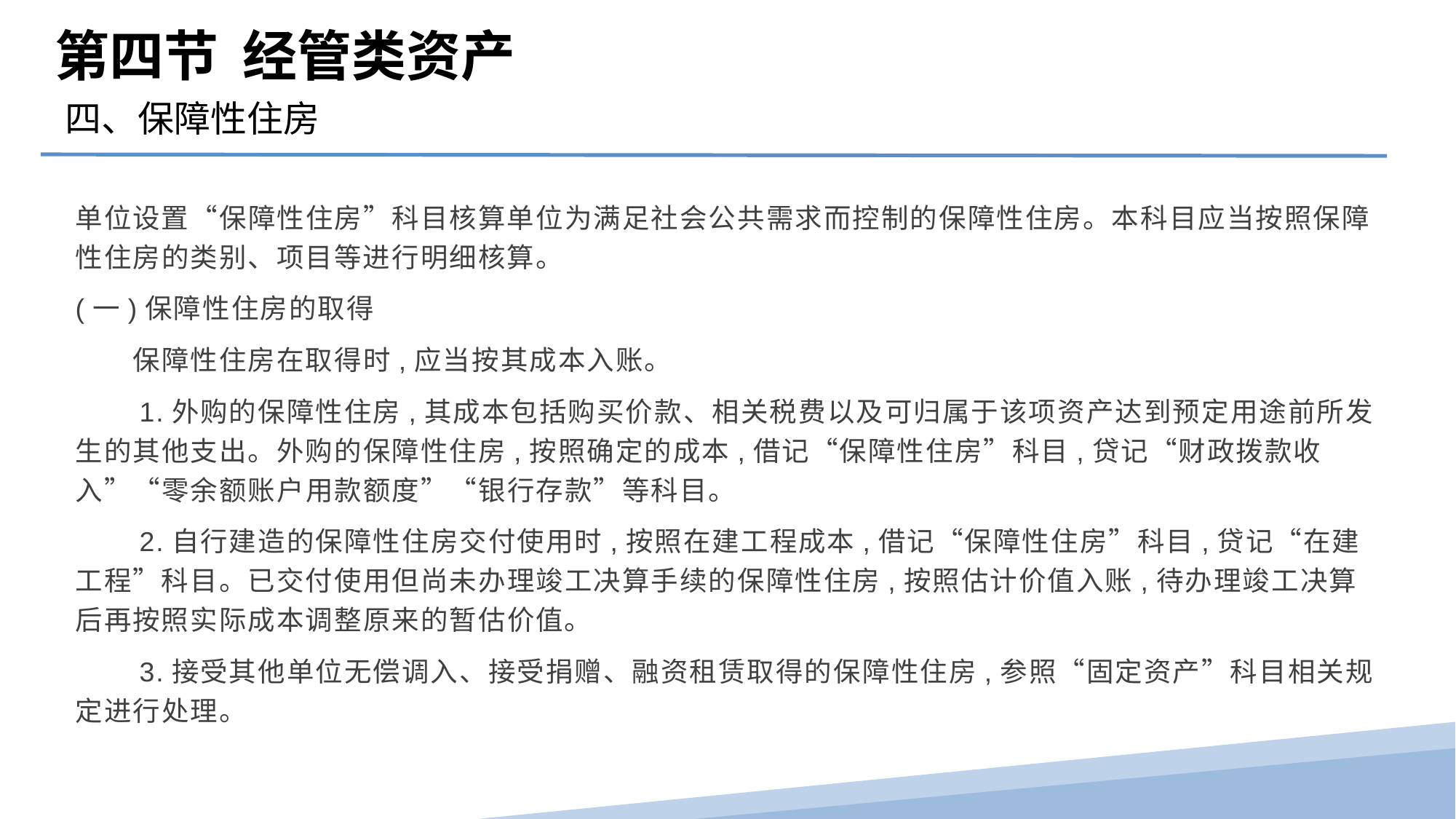

第四节  经管类资产
四、保障性住房
单位设置“保障性住房”科目核算单位为满足社会公共需求而控制的保障性住房。本科目应当按照保障性住房的类别、项目等进行明细核算。
(一)保障性住房的取得
　　保障性住房在取得时,应当按其成本入账。
　　1.外购的保障性住房,其成本包括购买价款、相关税费以及可归属于该项资产达到预定用途前所发生的其他支出。外购的保障性住房,按照确定的成本,借记“保障性住房”科目,贷记“财政拨款收入”“零余额账户用款额度”“银行存款”等科目。
　　2.自行建造的保障性住房交付使用时,按照在建工程成本,借记“保障性住房”科目,贷记“在建工程”科目。已交付使用但尚未办理竣工决算手续的保障性住房,按照估计价值入账,待办理竣工决算后再按照实际成本调整原来的暂估价值。
　　3.接受其他单位无偿调入、接受捐赠、融资租赁取得的保障性住房,参照“固定资产”科目相关规定进行处理。